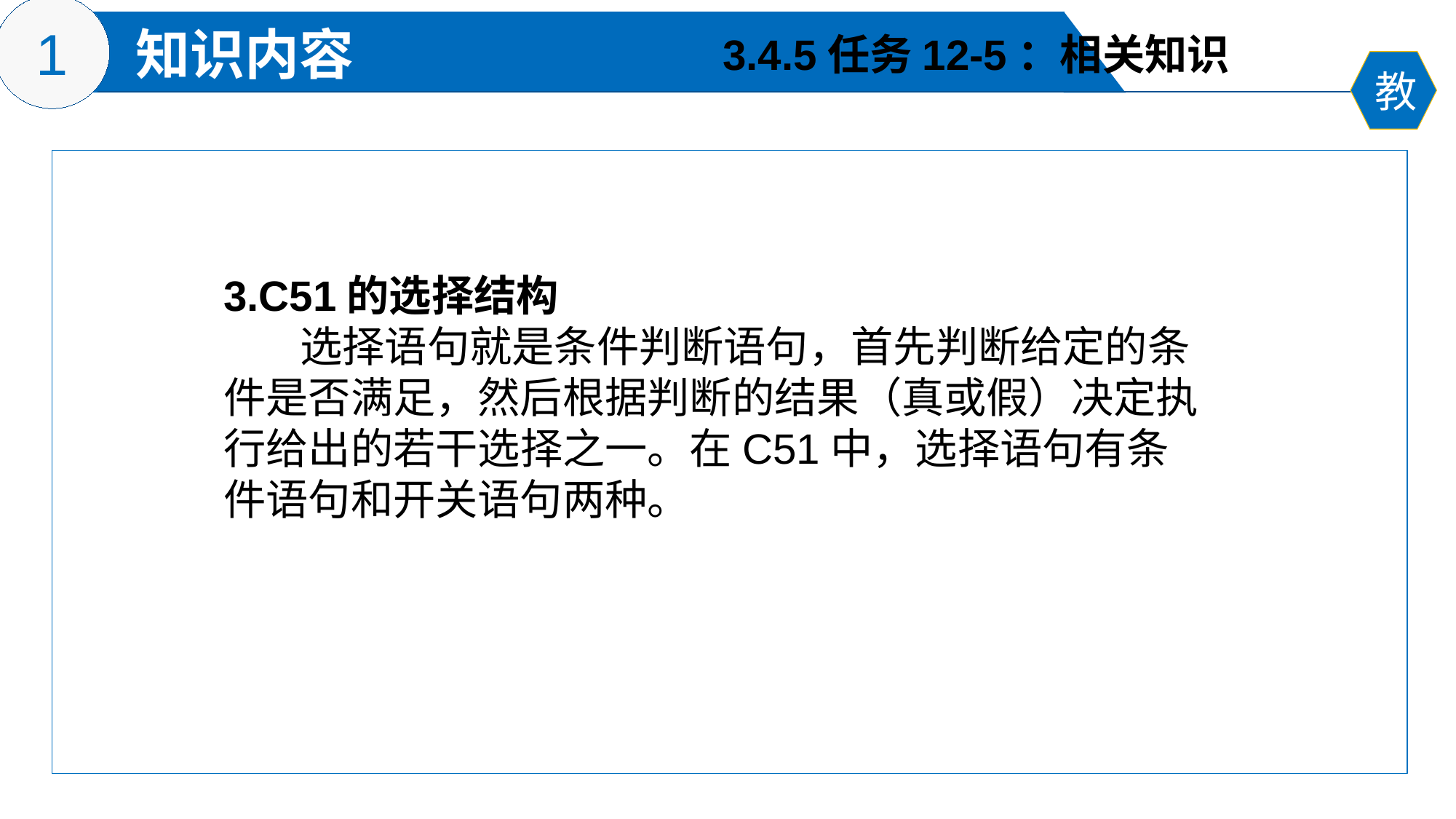

3.4.5任务12-5：相关知识

3.C51的选择结构
       选择语句就是条件判断语句，首先判断给定的条件是否满足，然后根据判断的结果（真或假）决定执行给出的若干选择之一。在C51中，选择语句有条件语句和开关语句两种。